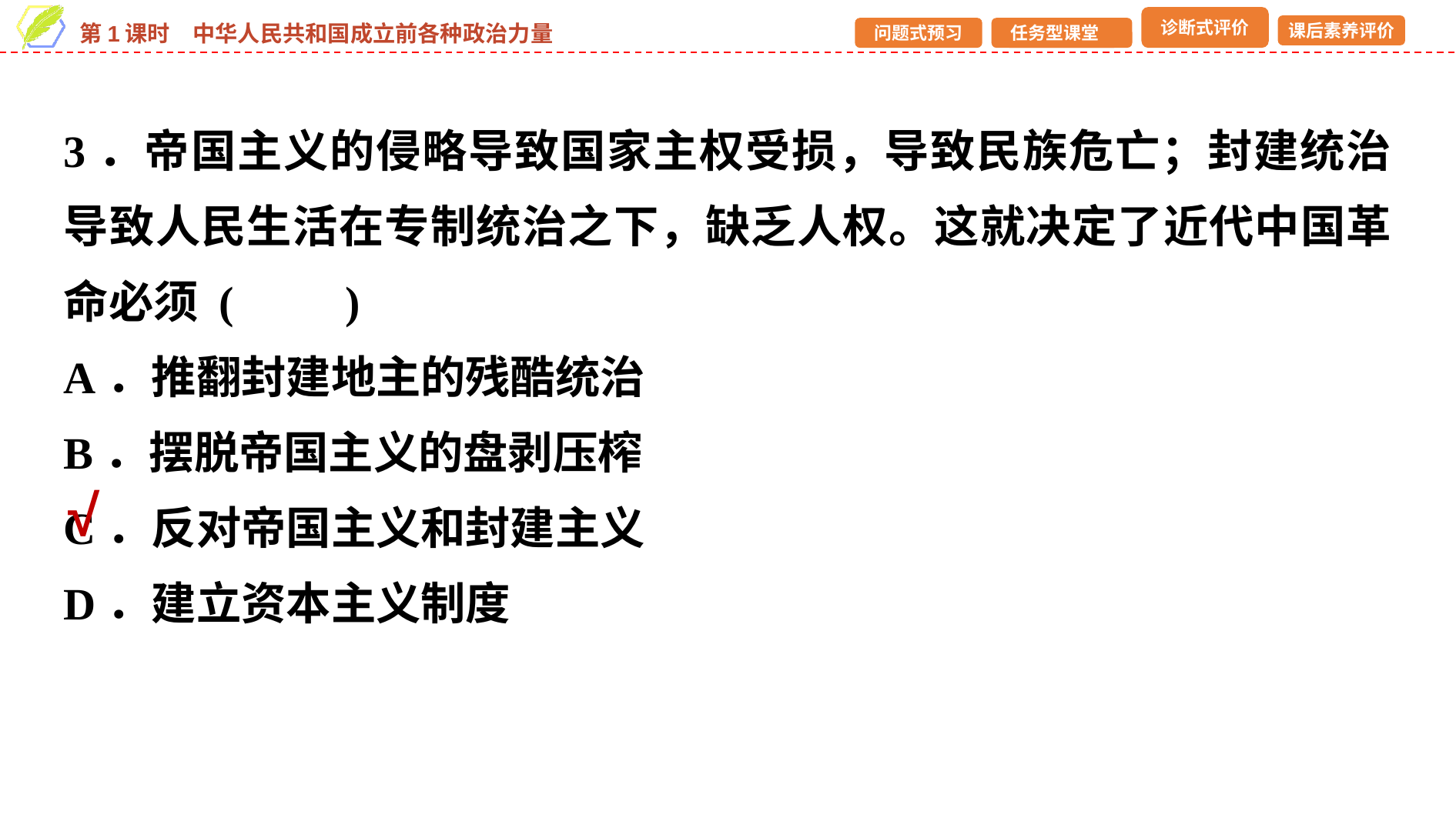

3．帝国主义的侵略导致国家主权受损，导致民族危亡；封建统治导致人民生活在专制统治之下，缺乏人权。这就决定了近代中国革命必须 (　　)
A．推翻封建地主的残酷统治
B．摆脱帝国主义的盘剥压榨
C．反对帝国主义和封建主义
D．建立资本主义制度
√